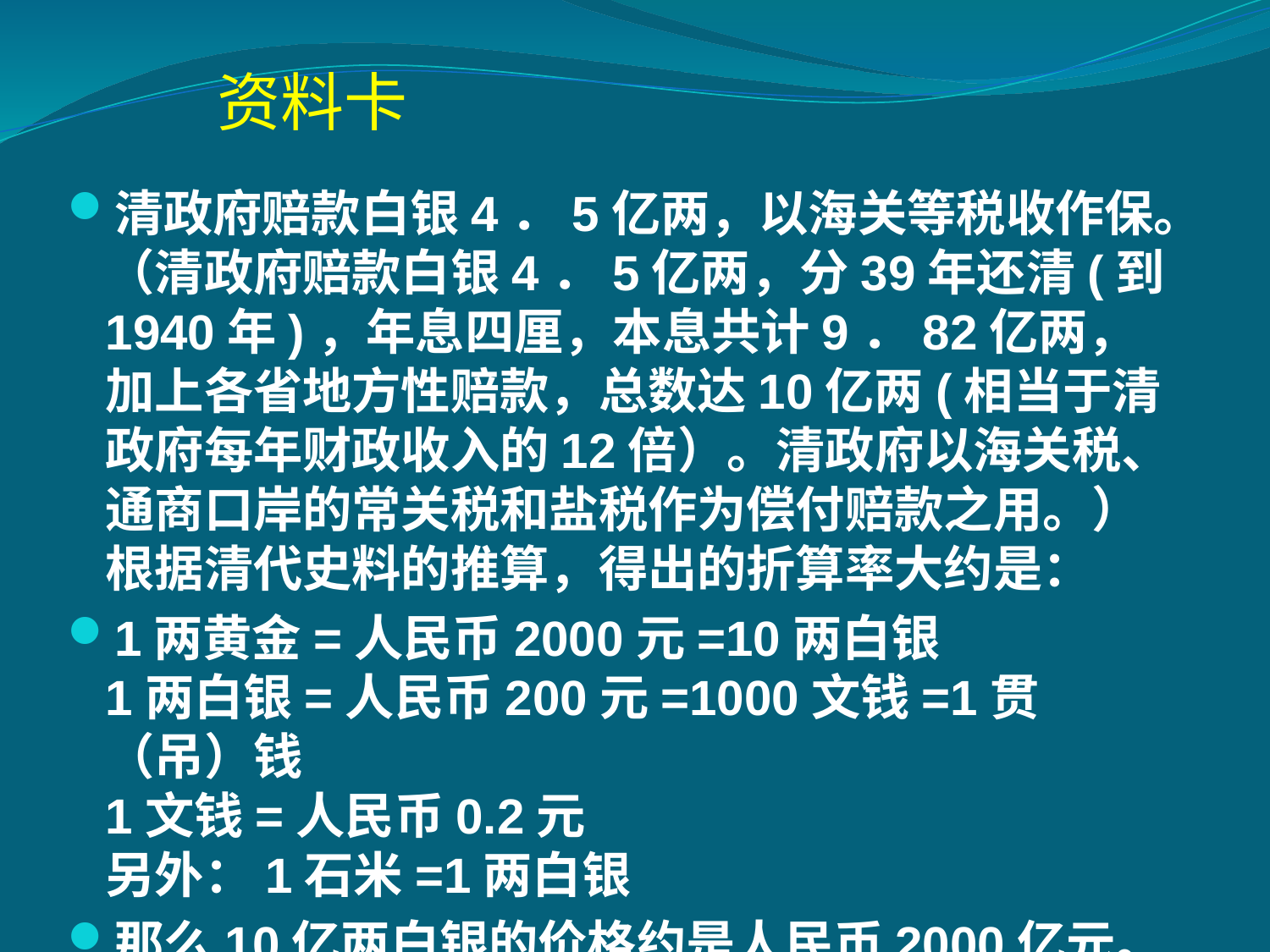

资料卡
清政府赔款白银4．5亿两，以海关等税收作保。（清政府赔款白银4．5亿两，分39年还清(到1940年)，年息四厘，本息共计9．82亿两，加上各省地方性赔款，总数达10亿两(相当于清政府每年财政收入的12倍）。清政府以海关税、通商口岸的常关税和盐税作为偿付赔款之用。）根据清代史料的推算，得出的折算率大约是：
1两黄金=人民币2000元=10两白银
1两白银=人民币200元=1000文钱=1贯（吊）钱
1文钱=人民币0.2元
另外：1石米=1两白银
那么10亿两白银的价格约是人民币2000亿元。